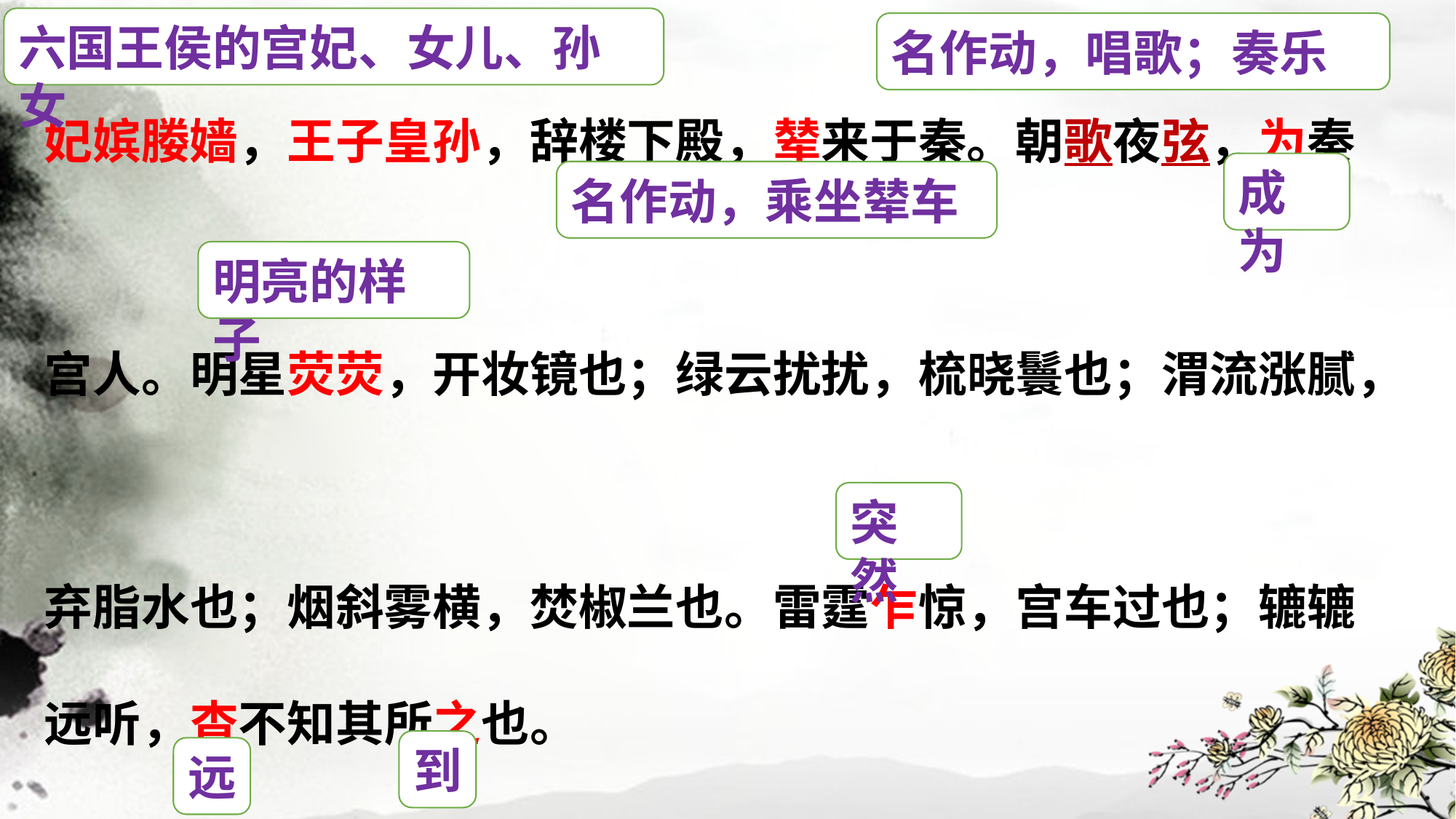

六国王侯的宫妃、女儿、孙女
名作动，唱歌；奏乐
妃嫔媵嫱，王子皇孙，辞楼下殿，辇来于秦。朝歌夜弦，为秦

宫人。明星荧荧，开妆镜也；绿云扰扰，梳晓鬟也；渭流涨腻，

弃脂水也；烟斜雾横，焚椒兰也。雷霆乍惊，宫车过也；辘辘远听，杳不知其所之也。
成为
名作动，乘坐辇车
明亮的样子
突然
到
远